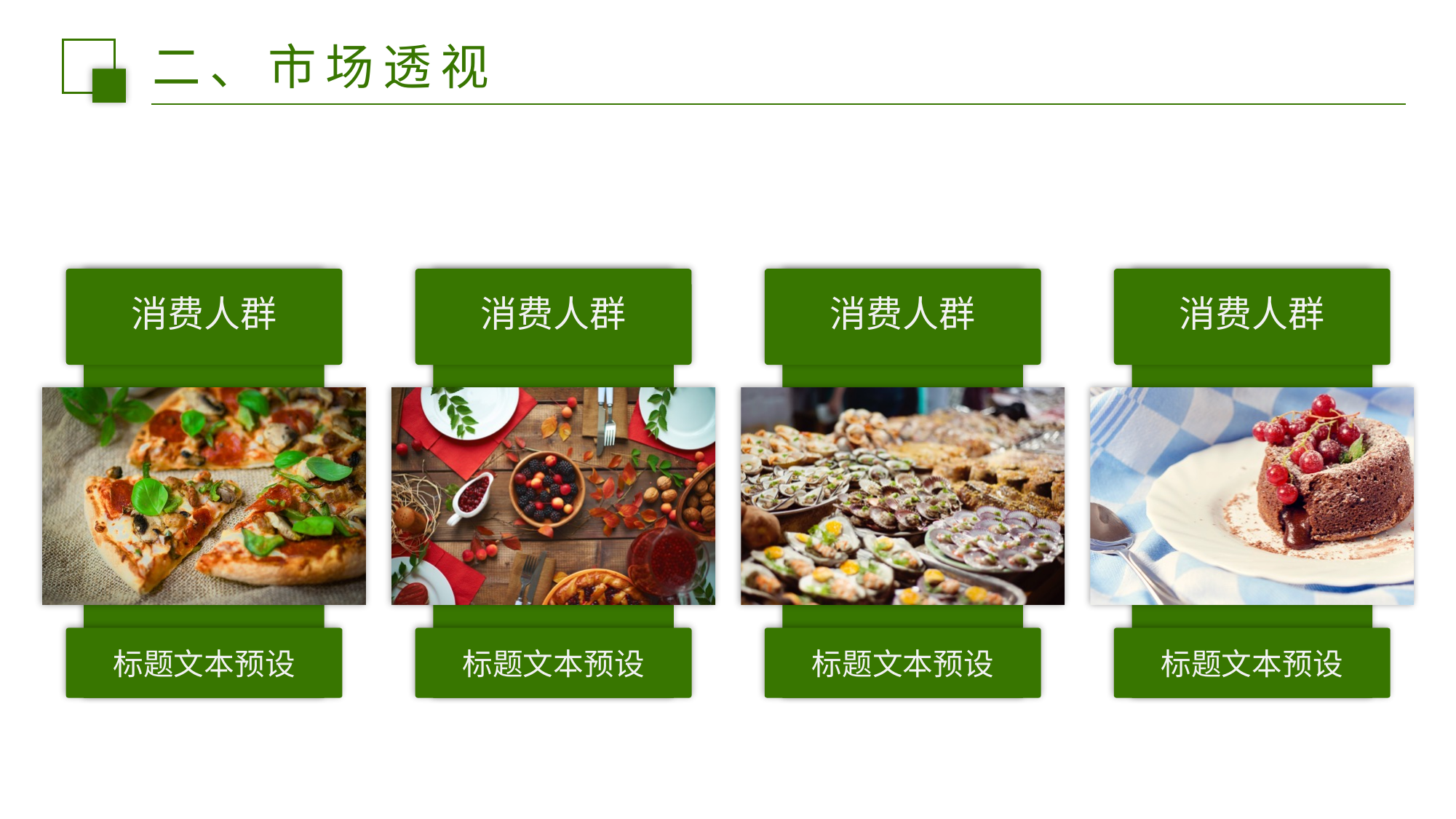

二、市场透视

消费人群

标题文本预设

消费人群

标题文本预设

消费人群

标题文本预设

消费人群

标题文本预设